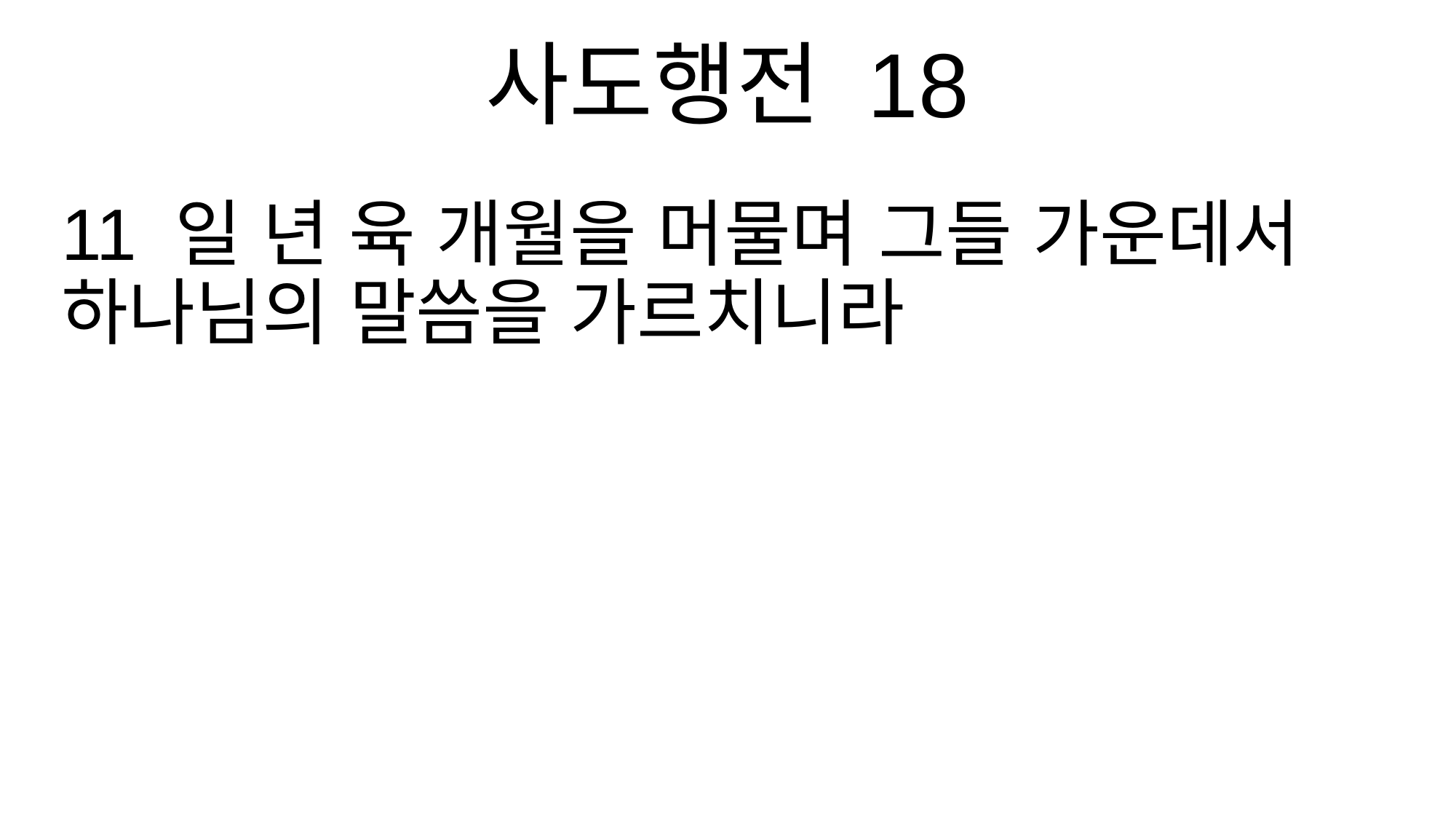

사도행전 18
11 일 년 육 개월을 머물며 그들 가운데서 하나님의 말씀을 가르치니라